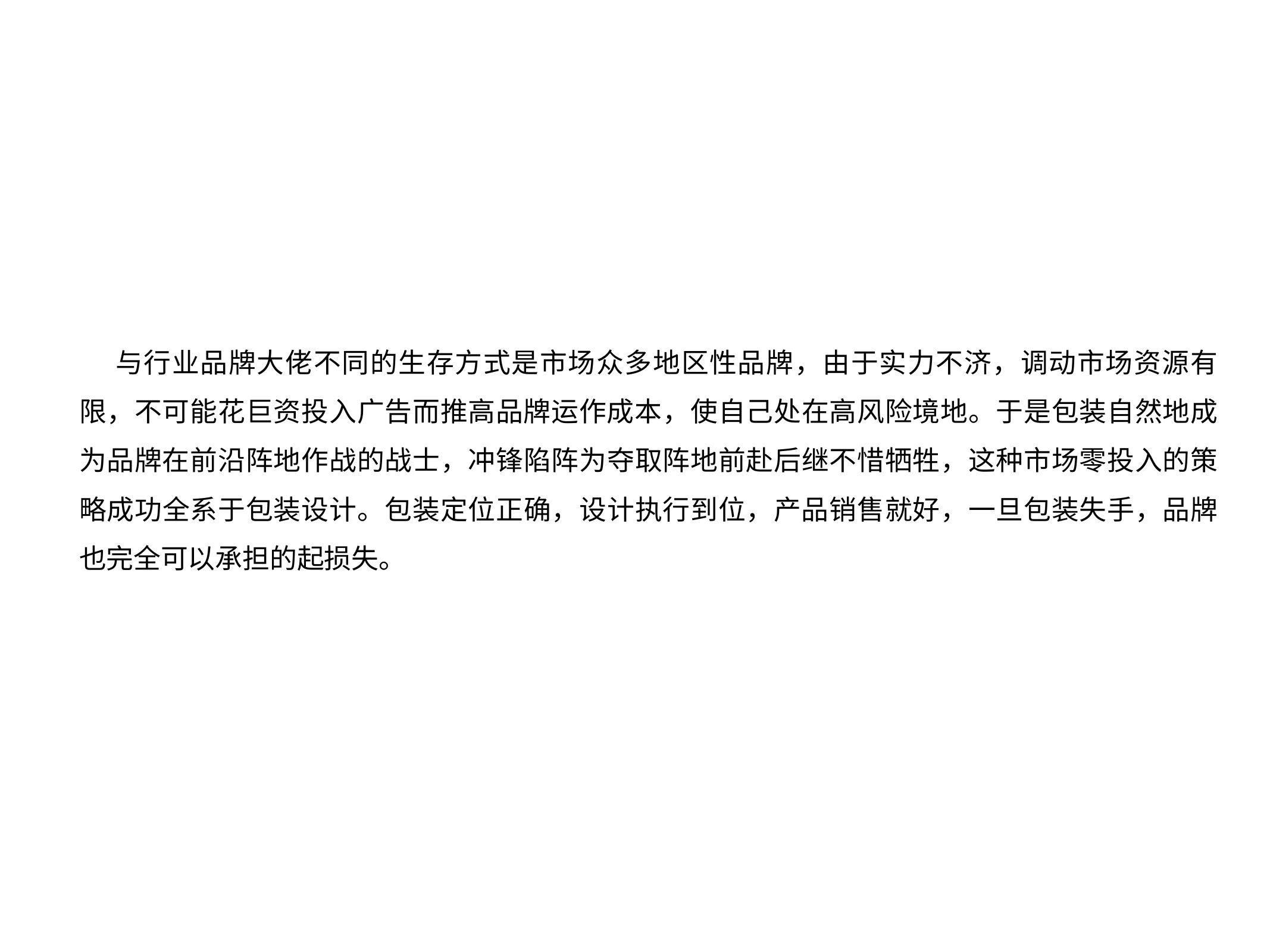

与行业品牌大佬不同的生存方式是市场众多地区性品牌，由于实力不济，调动市场资源有限，不可能花巨资投入广告而推高品牌运作成本，使自己处在高风险境地。于是包装自然地成为品牌在前沿阵地作战的战士，冲锋陷阵为夺取阵地前赴后继不惜牺牲，这种市场零投入的策略成功全系于包装设计。包装定位正确，设计执行到位，产品销售就好，一旦包装失手，品牌也完全可以承担的起损失。